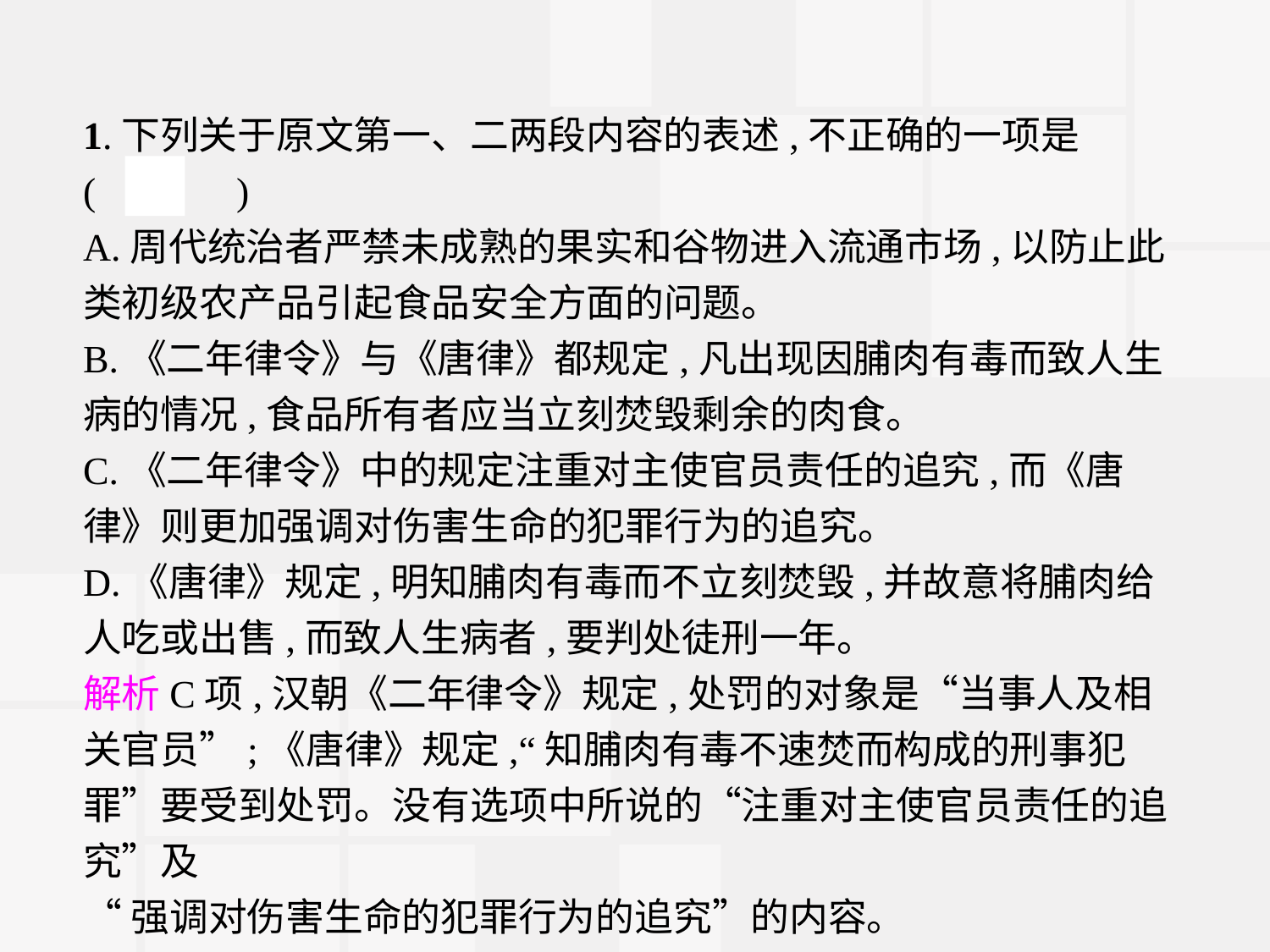

1.下列关于原文第一、二两段内容的表述,不正确的一项是
(　C　)
A.周代统治者严禁未成熟的果实和谷物进入流通市场,以防止此类初级农产品引起食品安全方面的问题。
B.《二年律令》与《唐律》都规定,凡出现因脯肉有毒而致人生病的情况,食品所有者应当立刻焚毁剩余的肉食。
C.《二年律令》中的规定注重对主使官员责任的追究,而《唐律》则更加强调对伤害生命的犯罪行为的追究。
D.《唐律》规定,明知脯肉有毒而不立刻焚毁,并故意将脯肉给人吃或出售,而致人生病者,要判处徒刑一年。
解析C项,汉朝《二年律令》规定,处罚的对象是“当事人及相关官员”;《唐律》规定,“知脯肉有毒不速焚而构成的刑事犯罪”要受到处罚。没有选项中所说的“注重对主使官员责任的追究”及
“强调对伤害生命的犯罪行为的追究”的内容。